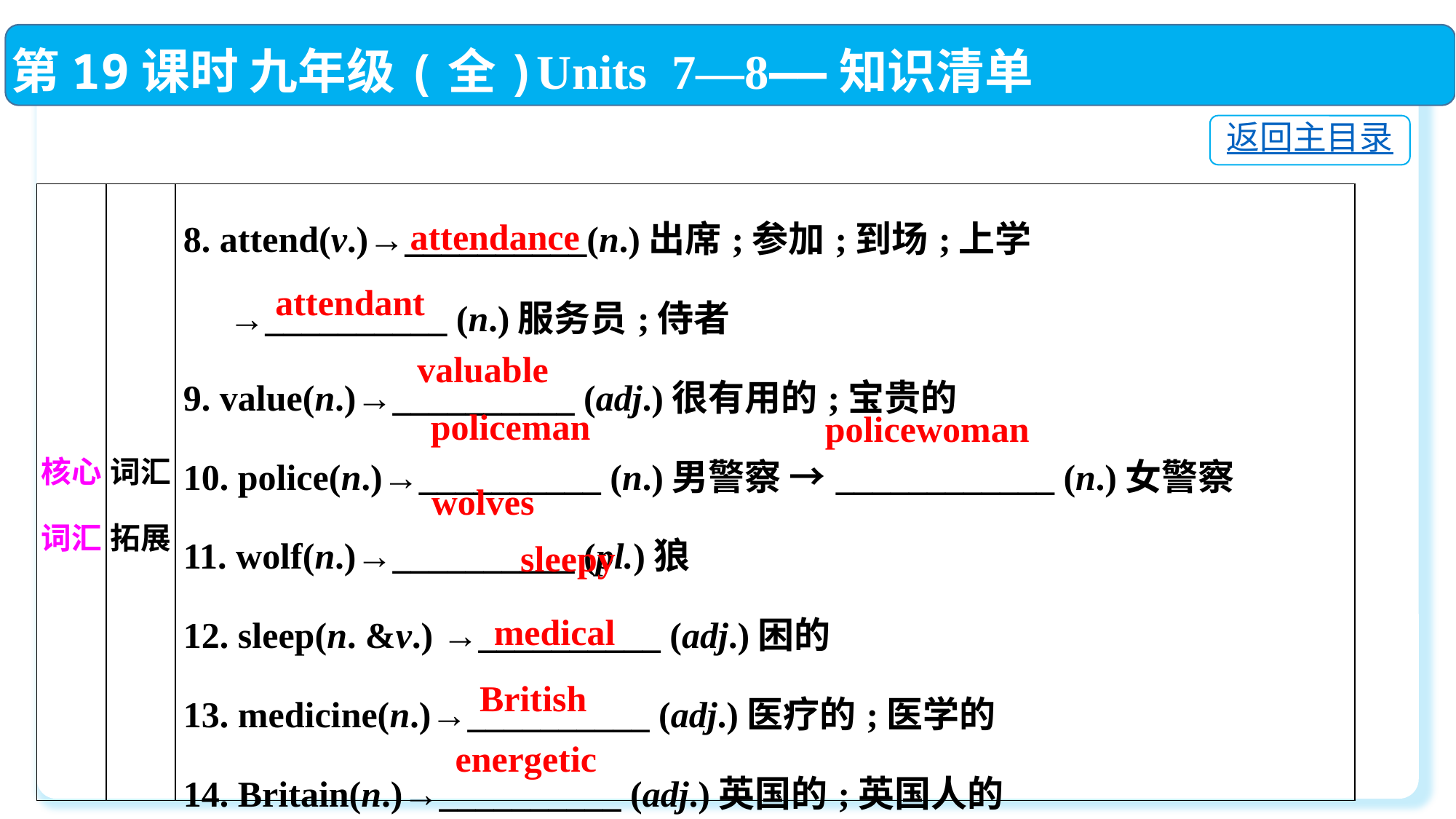

第19课时 九年级(全)Units  7—8——知识清单

返回主目录
| 核心词汇 | 词汇拓展 | 8. attend(v.)→\_\_\_\_\_\_\_\_\_\_(n.)出席;参加;到场;上学 →\_\_\_\_\_\_\_\_\_\_ (n.)服务员;侍者 9. value(n.)→\_\_\_\_\_\_\_\_\_\_ (adj.)很有用的;宝贵的 10. police(n.)→\_\_\_\_\_\_\_\_\_\_ (n.)男警察 →\_\_\_\_\_\_\_\_\_\_\_\_ (n.)女警察 11. wolf(n.)→\_\_\_\_\_\_\_\_\_\_ (pl.)狼 12. sleep(n. &v.) →\_\_\_\_\_\_\_\_\_\_ (adj.)困的 13. medicine(n.)→\_\_\_\_\_\_\_\_\_\_ (adj.)医疗的;医学的 14. Britain(n.)→\_\_\_\_\_\_\_\_\_\_ (adj.)英国的;英国人的 15. energy(n.)→\_\_\_\_\_\_\_\_\_\_ (adj.)精力充沛的;充满活力的 |
| --- | --- | --- |
attendance

attendant
valuable
policeman
policewoman
wolves
sleepy
medical
British
energetic